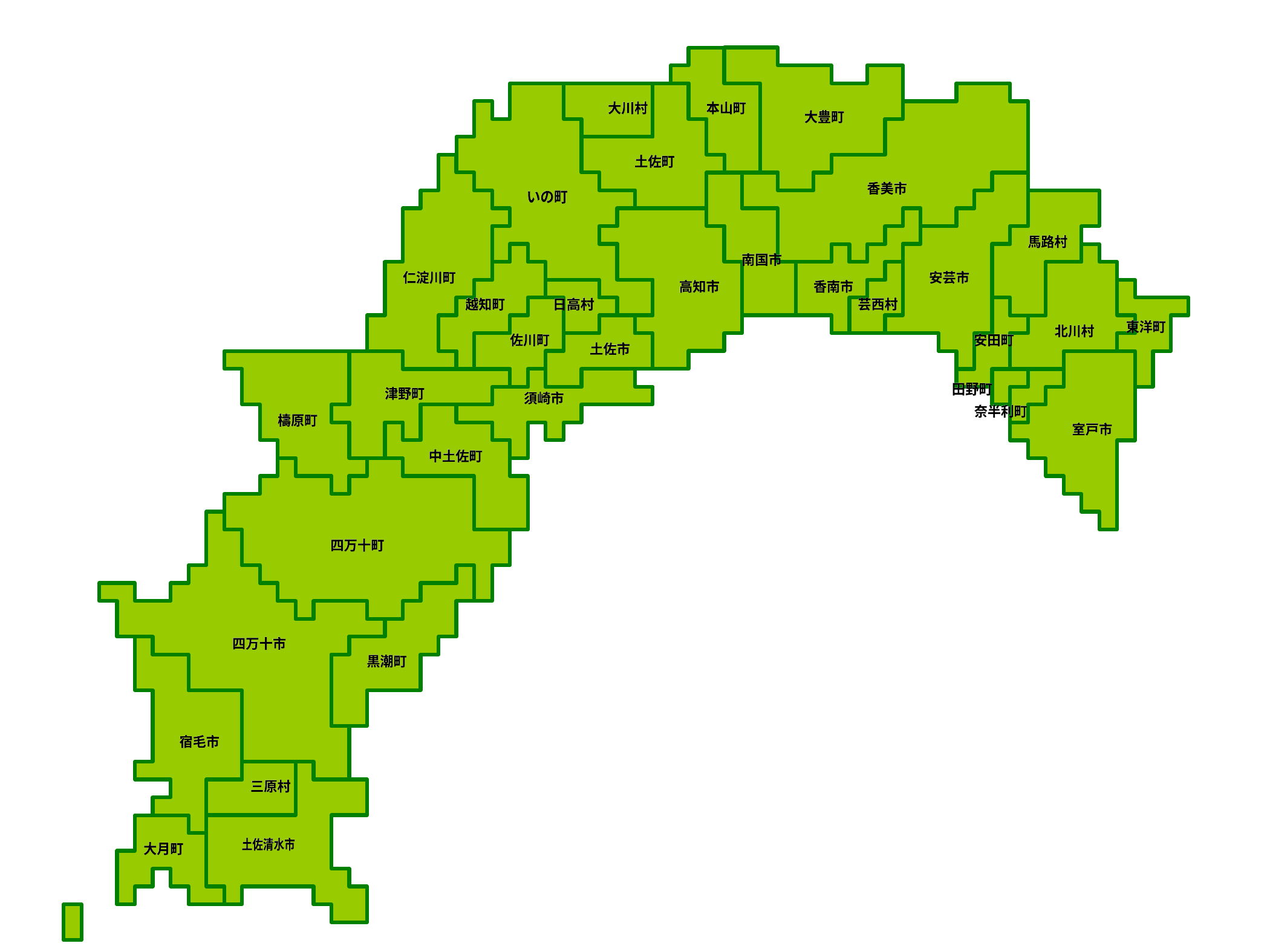

大川村
大川村
本山町
本山町
大豊町
大豊町
土佐町
土佐町
香美市
香美市
いの町
いの町
馬路村
馬路村
南国市
南国市
仁淀川町
仁淀川町
安芸市
安芸市
高知市
高知市
香南市
香南市
越知町
越知町
日高村
日高村
芸西村
芸西村
東洋町
東洋町
北川村
北川村
佐川町
佐川町
安田町
安田町
土佐市
土佐市
田野町
田野町
津野町
津野町
須崎市
須崎市

奈半利町
奈半利町
檮原町
檮原町
室戸市
室戸市
中土佐町
中土佐町
四万十町
四万十町
四万十市
四万十市
黒潮町
黒潮町
宿毛市
宿毛市
三原村
三原村
土佐清水市
土佐清水市
大月町
大月町